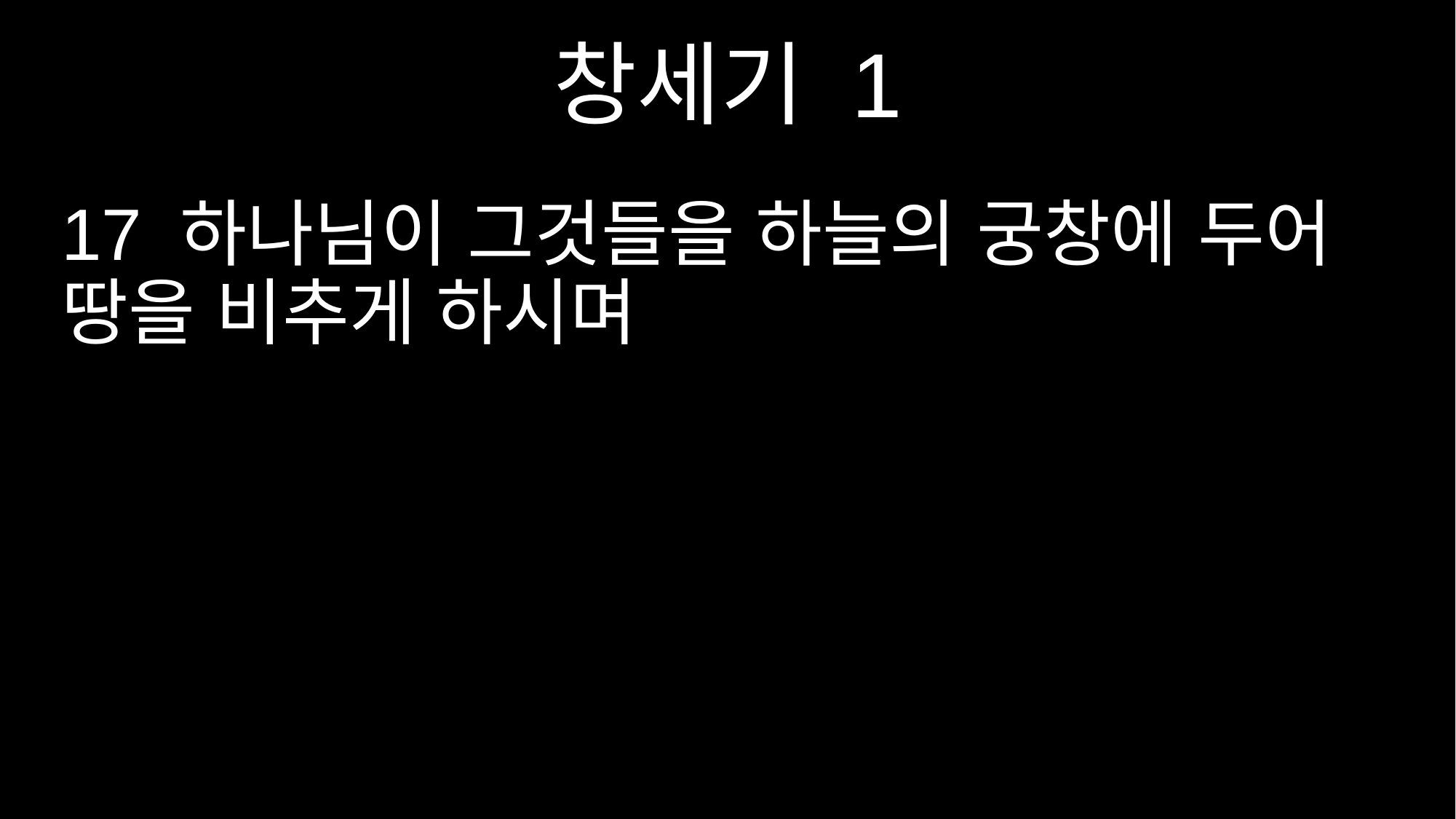

창세기 1
17 하나님이 그것들을 하늘의 궁창에 두어 땅을 비추게 하시며